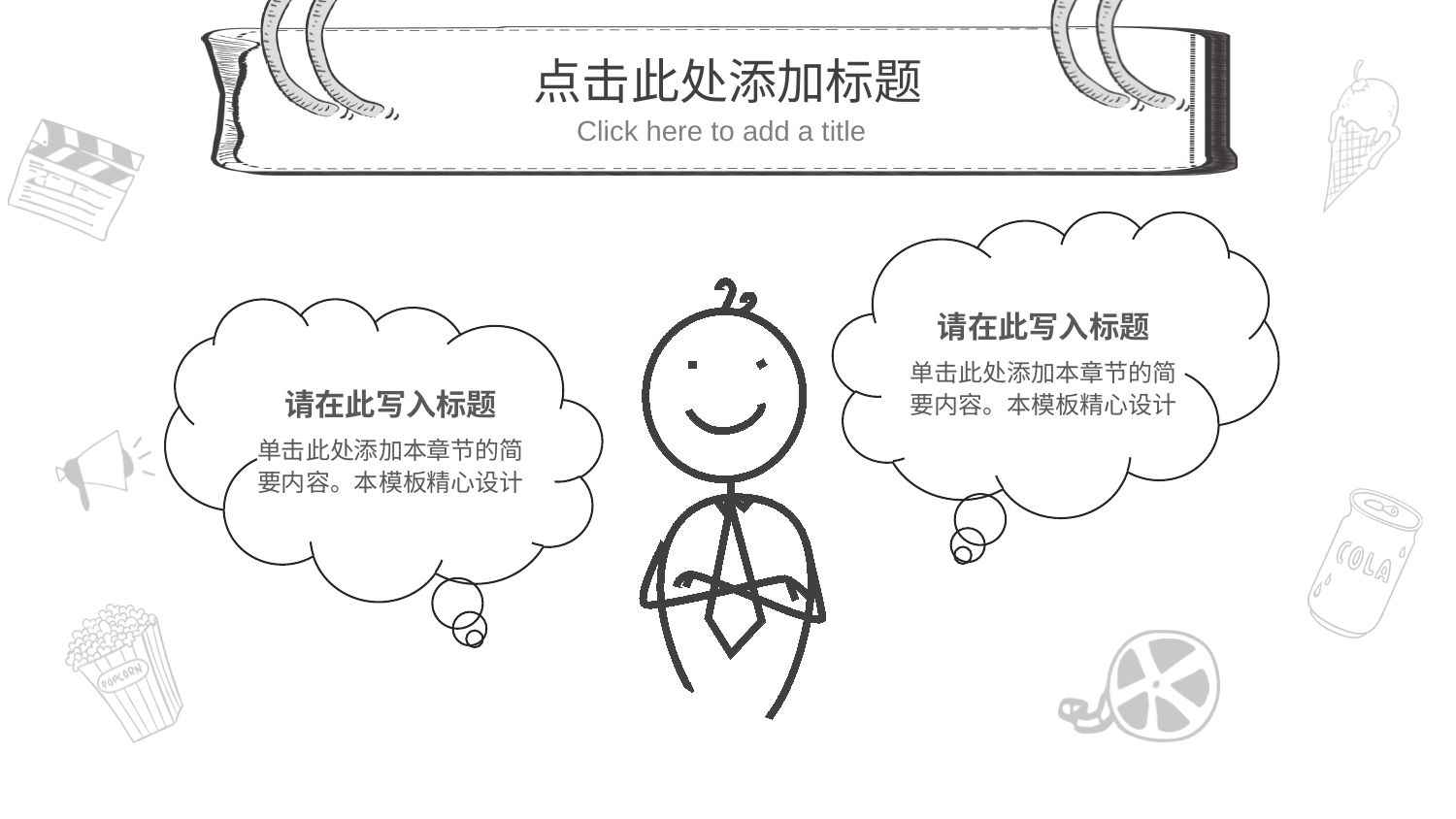

请在此写入标题
单击此处添加本章节的简要内容。本模板精心设计
请在此写入标题
单击此处添加本章节的简要内容。本模板精心设计